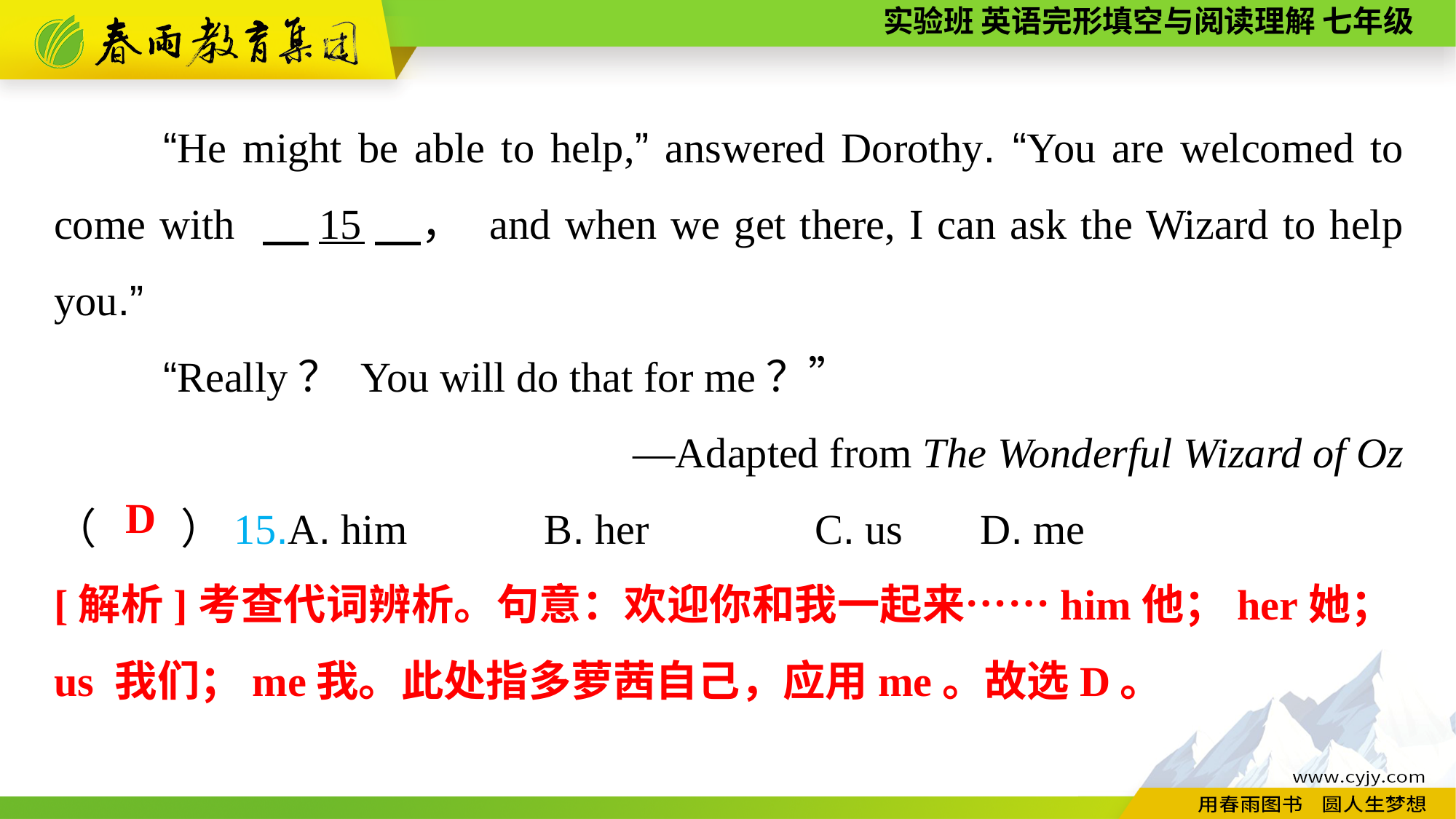

“He might be able to help,” answered Dorothy. “You are welcomed to come with 　15　， and when we get there, I can ask the Wizard to help you.”
“Really？ You will do that for me？”
—Adapted from The Wonderful Wizard of Oz
（　　）15.A. him             B. her	          C. us	     D. me
D
[解析]考查代词辨析。句意：欢迎你和我一起来……him他；her她；us 我们；me我。此处指多萝茜自己，应用me。故选D。